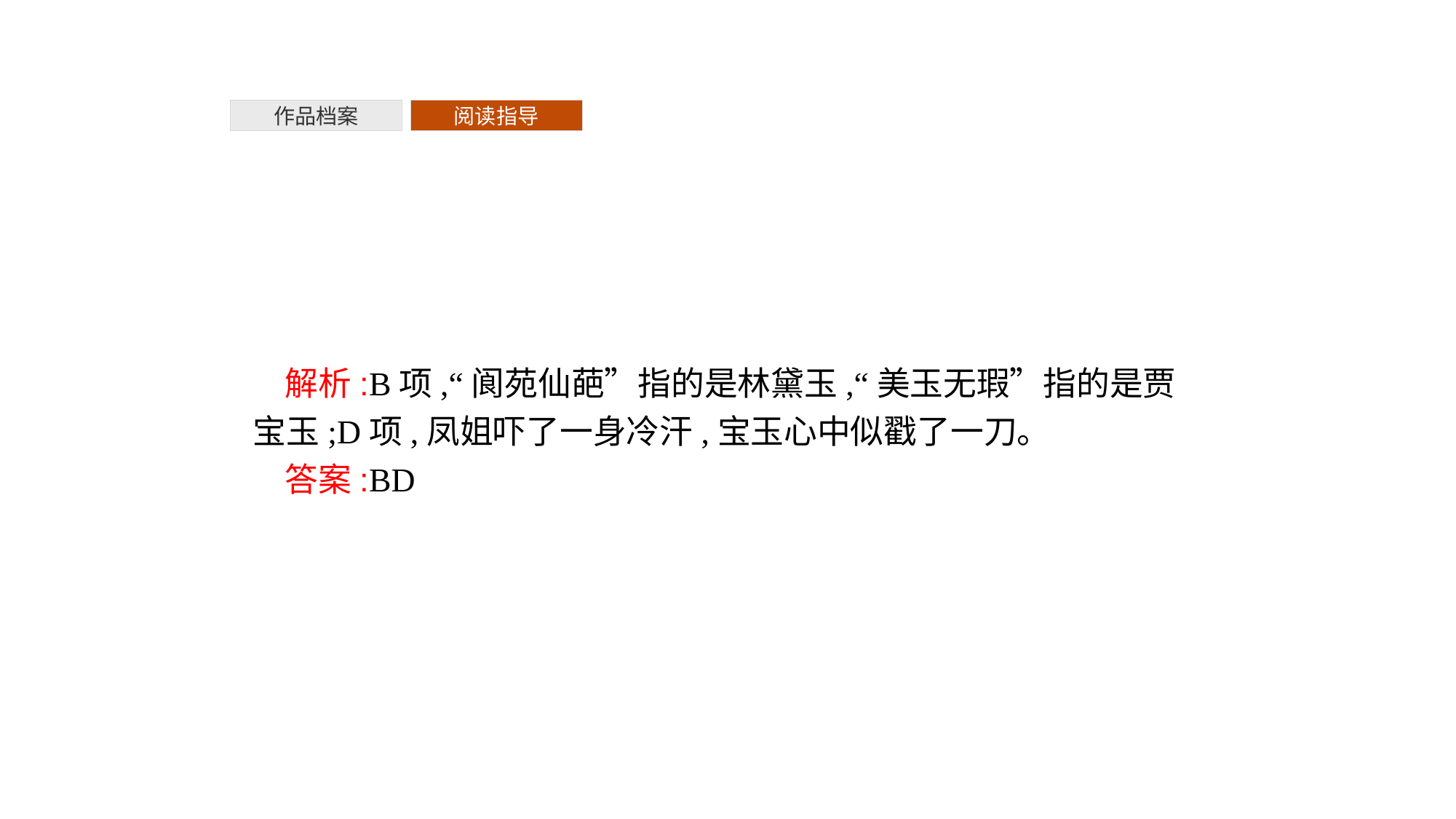

作品档案
阅读指导
解析:B项,“阆苑仙葩”指的是林黛玉,“美玉无瑕”指的是贾宝玉;D项,凤姐吓了一身冷汗,宝玉心中似戳了一刀。
答案:BD